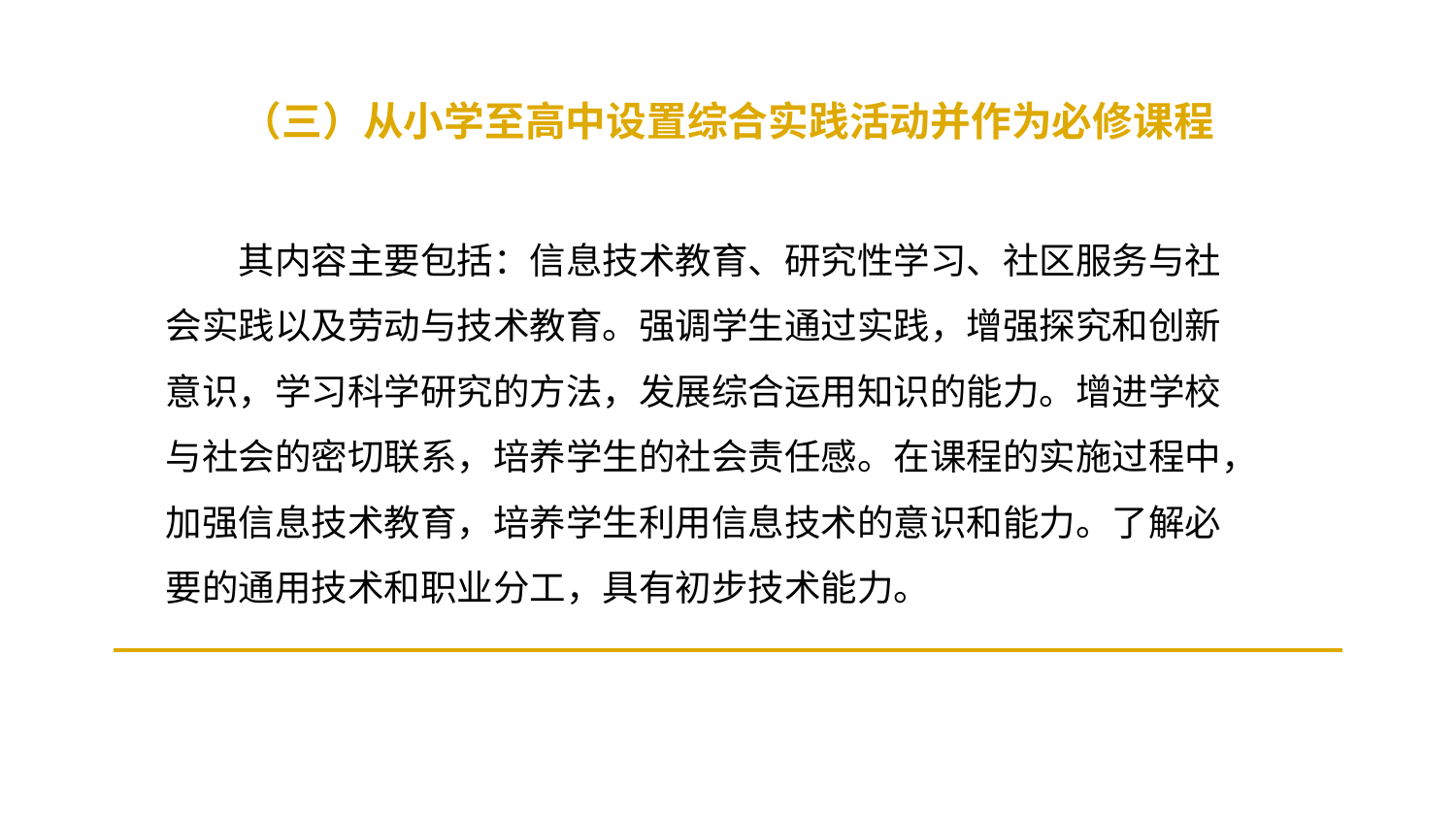

（三）从小学至高中设置综合实践活动并作为必修课程
其内容主要包括：信息技术教育、研究性学习、社区服务与社会实践以及劳动与技术教育。强调学生通过实践，增强探究和创新意识，学习科学研究的方法，发展综合运用知识的能力。增进学校与社会的密切联系，培养学生的社会责任感。在课程的实施过程中，加强信息技术教育，培养学生利用信息技术的意识和能力。了解必要的通用技术和职业分工，具有初步技术能力。